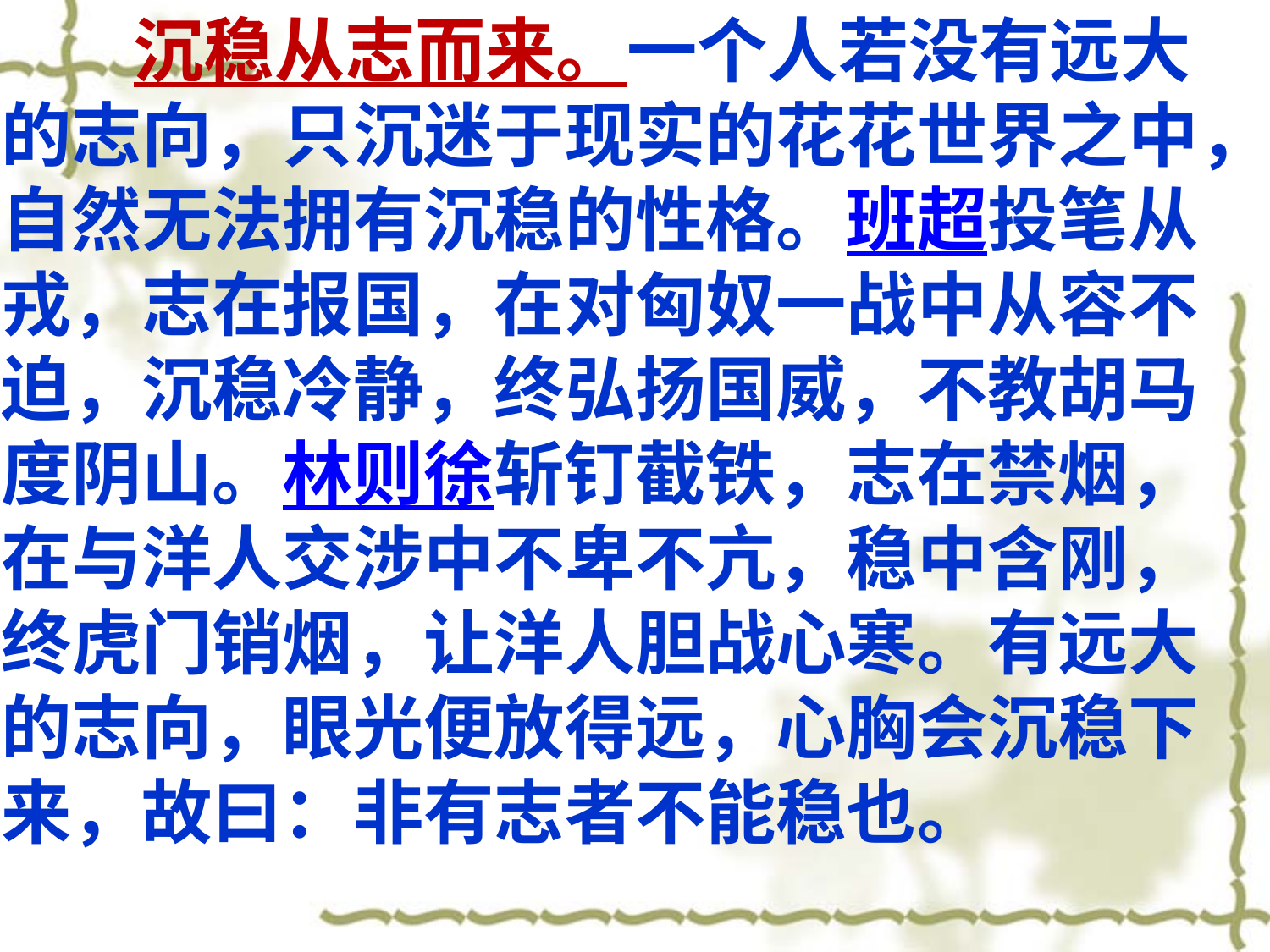

沉稳从志而来。一个人若没有远大的志向，只沉迷于现实的花花世界之中，自然无法拥有沉稳的性格。班超投笔从戎，志在报国，在对匈奴一战中从容不迫，沉稳冷静，终弘扬国威，不教胡马度阴山。林则徐斩钉截铁，志在禁烟，在与洋人交涉中不卑不亢，稳中含刚，终虎门销烟，让洋人胆战心寒。有远大的志向，眼光便放得远，心胸会沉稳下来，故曰：非有志者不能稳也。